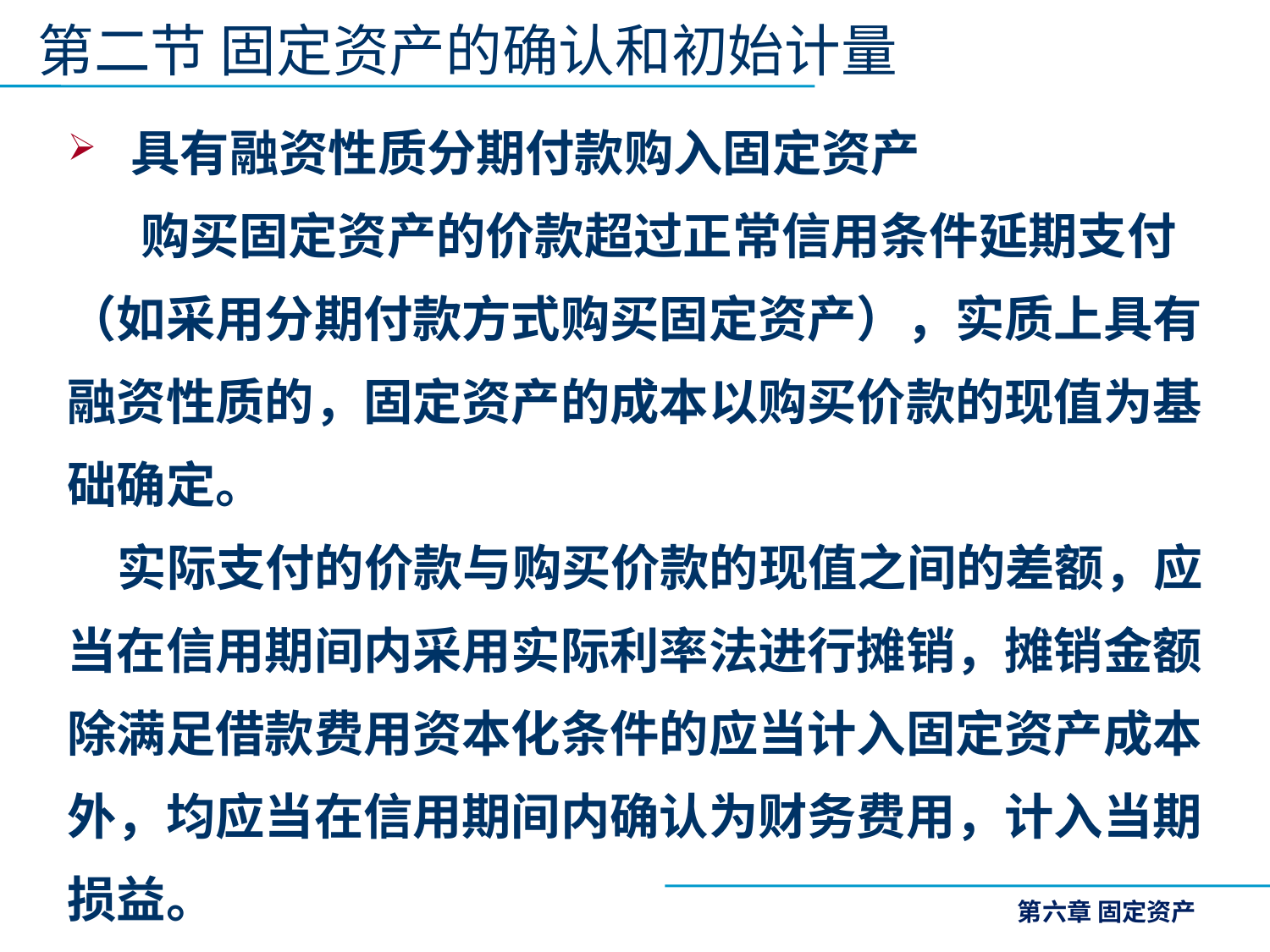

第二节 固定资产的确认和初始计量
具有融资性质分期付款购入固定资产
 购买固定资产的价款超过正常信用条件延期支付（如采用分期付款方式购买固定资产），实质上具有融资性质的，固定资产的成本以购买价款的现值为基础确定。
实际支付的价款与购买价款的现值之间的差额，应当在信用期间内采用实际利率法进行摊销，摊销金额除满足借款费用资本化条件的应当计入固定资产成本外，均应当在信用期间内确认为财务费用，计入当期损益。